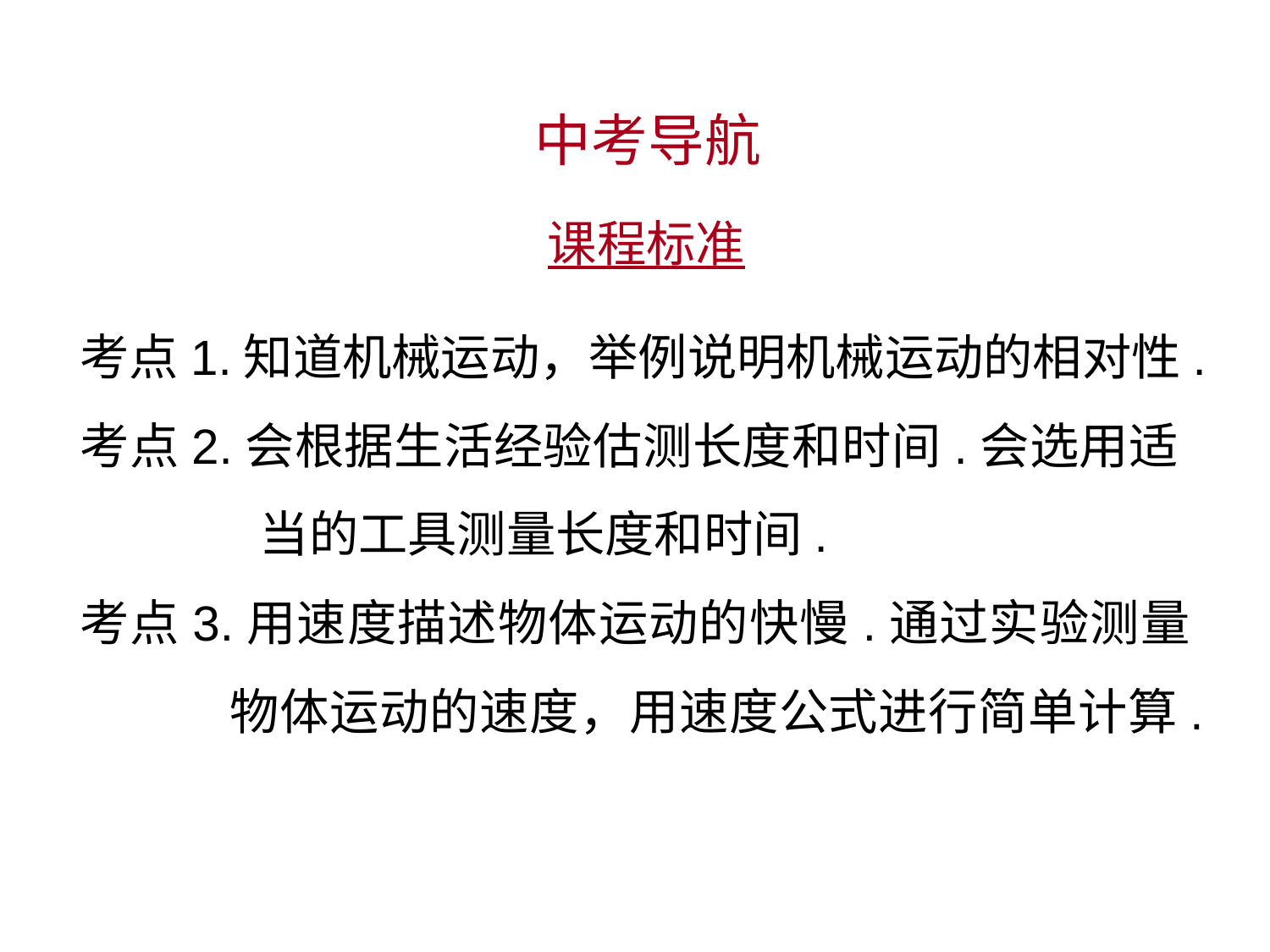

中考导航
 课程标准
考点1.知道机械运动，举例说明机械运动的相对性.
考点2.会根据生活经验估测长度和时间.会选用适     当的工具测量长度和时间.
考点3.用速度描述物体运动的快慢.通过实验测量物体运动的速度，用速度公式进行简单计算.